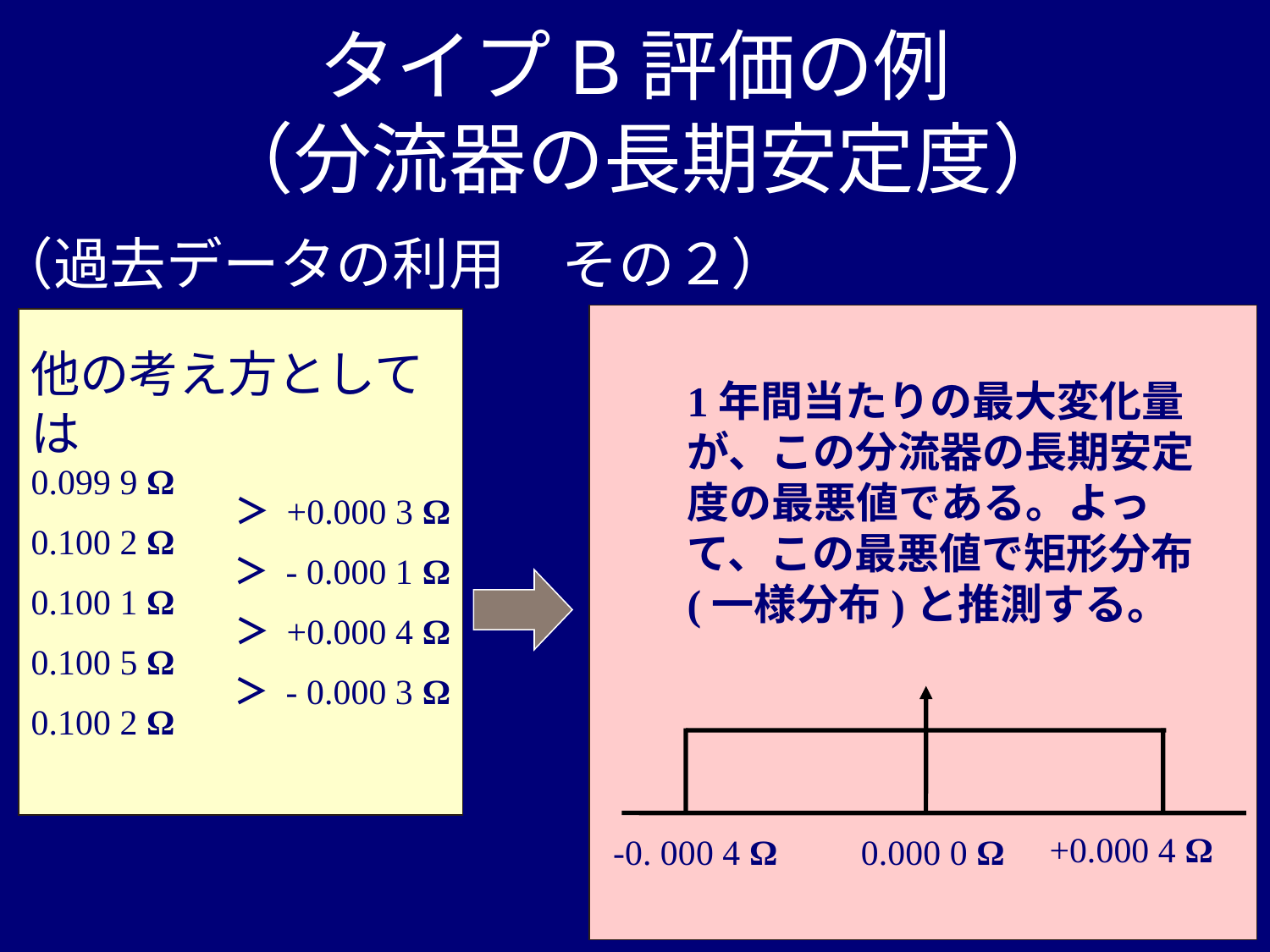

# タイプB評価の例 （分流器の長期安定度）
（過去データの利用　その２）

他の考え方としては
1年間当たりの最大変化量が、この分流器の長期安定度の最悪値である。よって、この最悪値で矩形分布(一様分布)と推測する。
0.099 9 Ω
0.100 2 Ω
0.100 1 Ω
0.100 5 Ω
0.100 2 Ω
＞ +0.000 3 Ω
＞ - 0.000 1 Ω
＞ +0.000 4 Ω
＞ - 0.000 3 Ω

+0.000 4 Ω
-0. 000 4 Ω
0.000 0 Ω